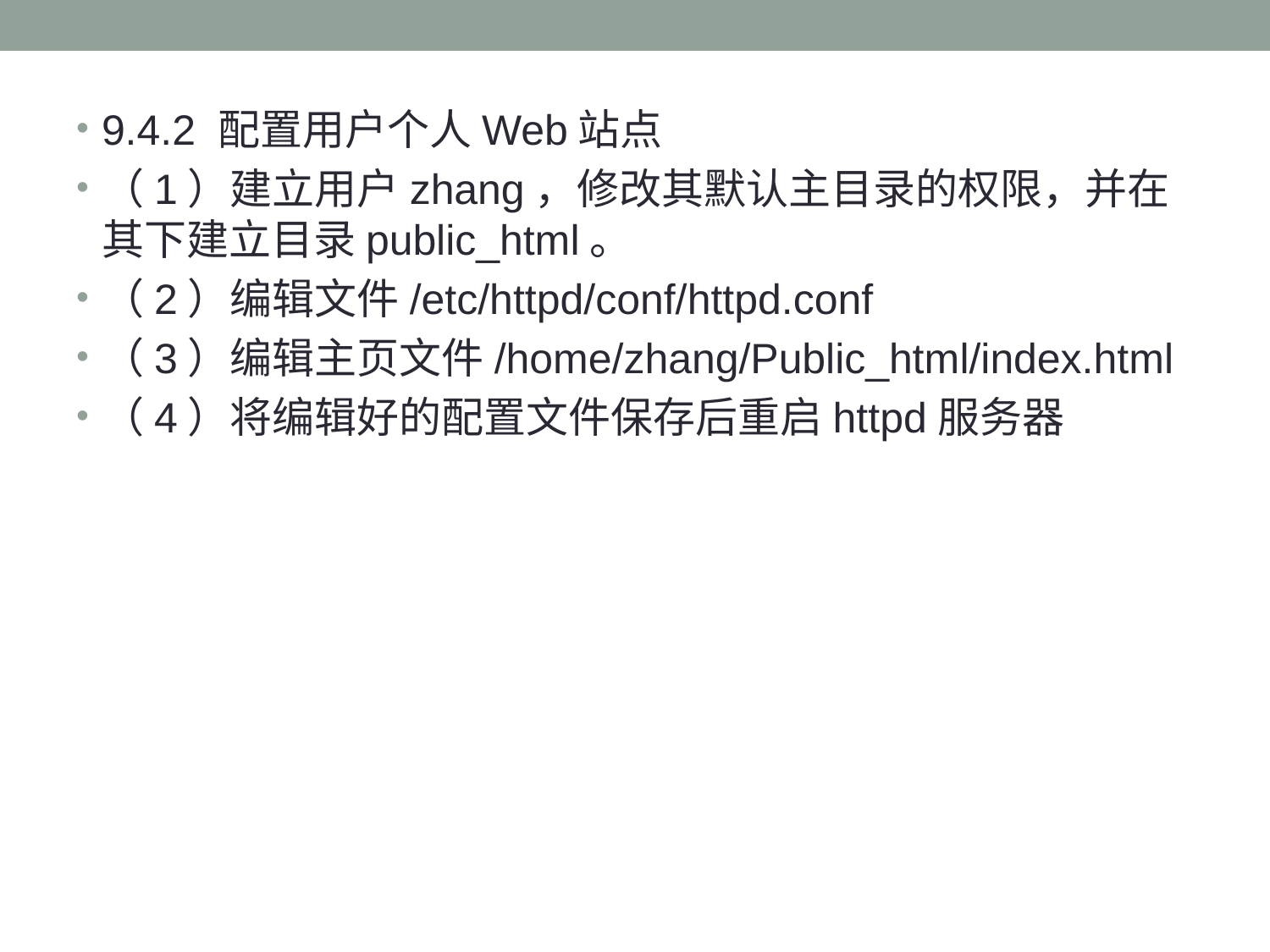

#
9.4.2 配置用户个人Web站点
（1）建立用户zhang，修改其默认主目录的权限，并在其下建立目录public_html。
（2）编辑文件/etc/httpd/conf/httpd.conf
（3）编辑主页文件/home/zhang/Public_html/index.html
（4）将编辑好的配置文件保存后重启httpd服务器